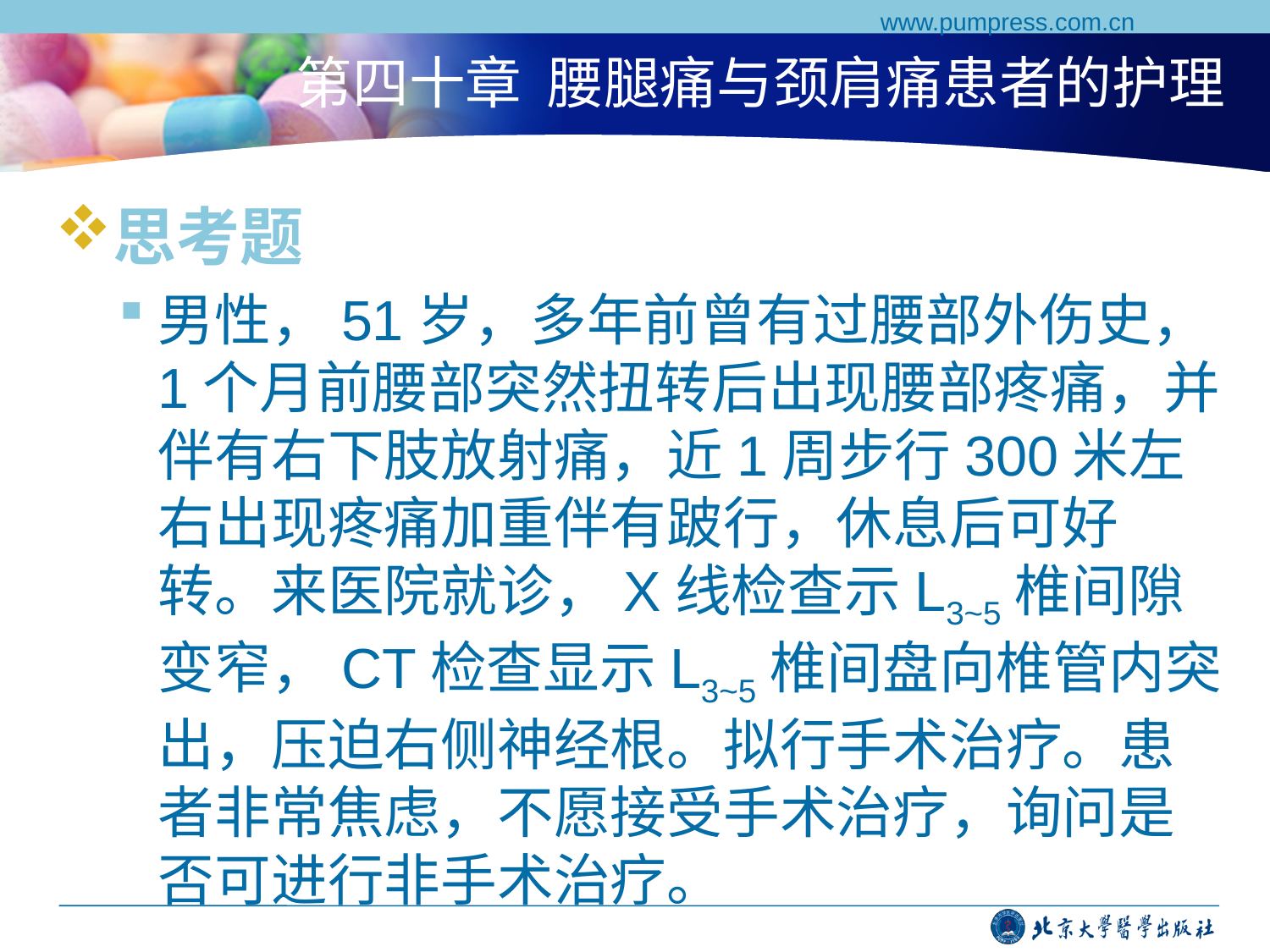

www.pumpress.com.cn
# 第四十章  腰腿痛与颈肩痛患者的护理
思考题
男性，51岁，多年前曾有过腰部外伤史，1个月前腰部突然扭转后出现腰部疼痛，并伴有右下肢放射痛，近1周步行300米左右出现疼痛加重伴有跛行，休息后可好转。来医院就诊，X线检查示L3~5椎间隙变窄，CT检查显示L3~5椎间盘向椎管内突出，压迫右侧神经根。拟行手术治疗。患者非常焦虑，不愿接受手术治疗，询问是否可进行非手术治疗。